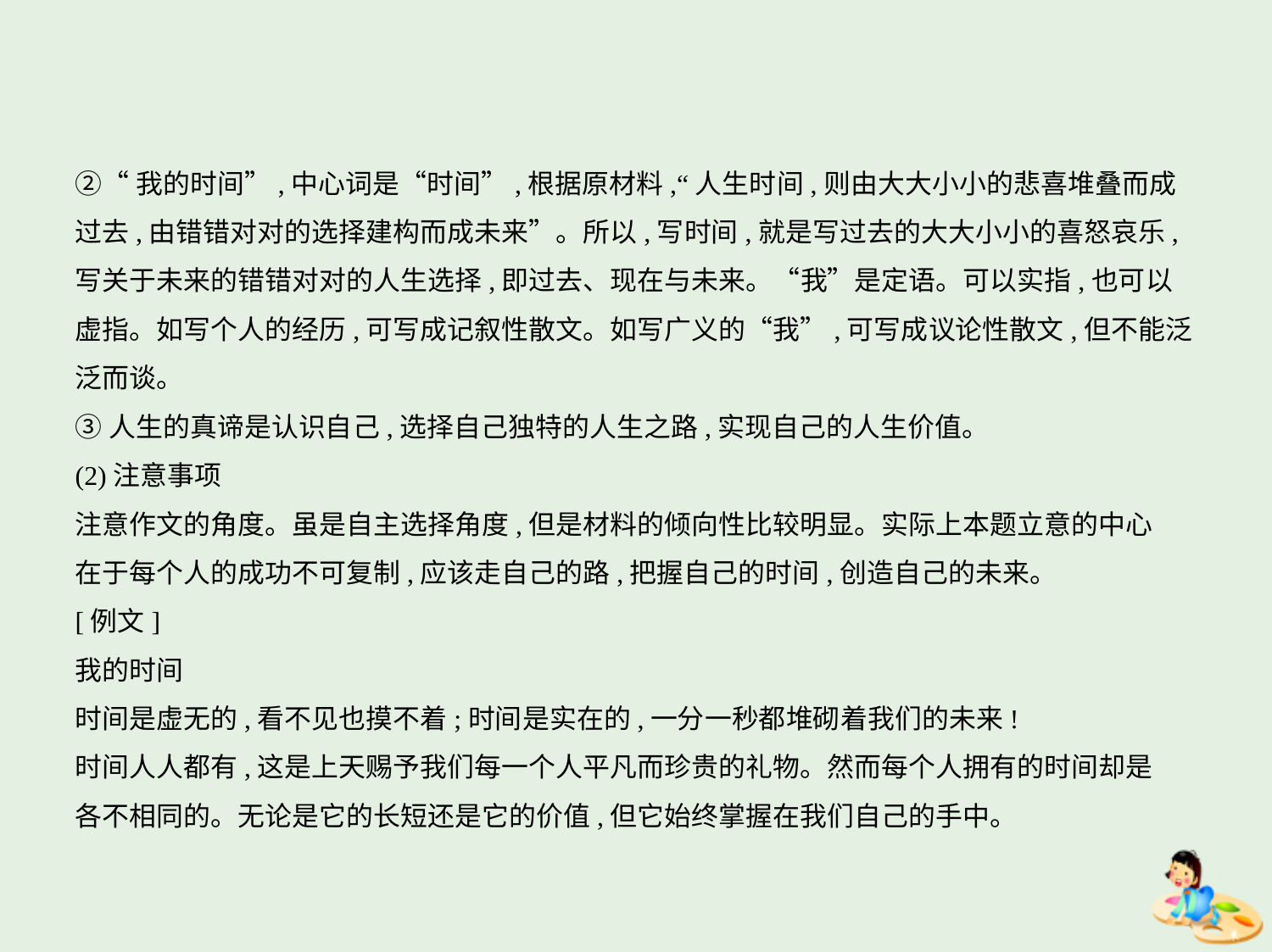

②“我的时间”,中心词是“时间”,根据原材料,“人生时间,则由大大小小的悲喜堆叠而成
过去,由错错对对的选择建构而成未来”。所以,写时间,就是写过去的大大小小的喜怒哀乐,
写关于未来的错错对对的人生选择,即过去、现在与未来。“我”是定语。可以实指,也可以
虚指。如写个人的经历,可写成记叙性散文。如写广义的“我”,可写成议论性散文,但不能泛
泛而谈。
③人生的真谛是认识自己,选择自己独特的人生之路,实现自己的人生价值。
(2)注意事项
注意作文的角度。虽是自主选择角度,但是材料的倾向性比较明显。实际上本题立意的中心
在于每个人的成功不可复制,应该走自己的路,把握自己的时间,创造自己的未来。
[例文]
我的时间
时间是虚无的,看不见也摸不着;时间是实在的,一分一秒都堆砌着我们的未来!
时间人人都有,这是上天赐予我们每一个人平凡而珍贵的礼物。然而每个人拥有的时间却是
各不相同的。无论是它的长短还是它的价值,但它始终掌握在我们自己的手中。